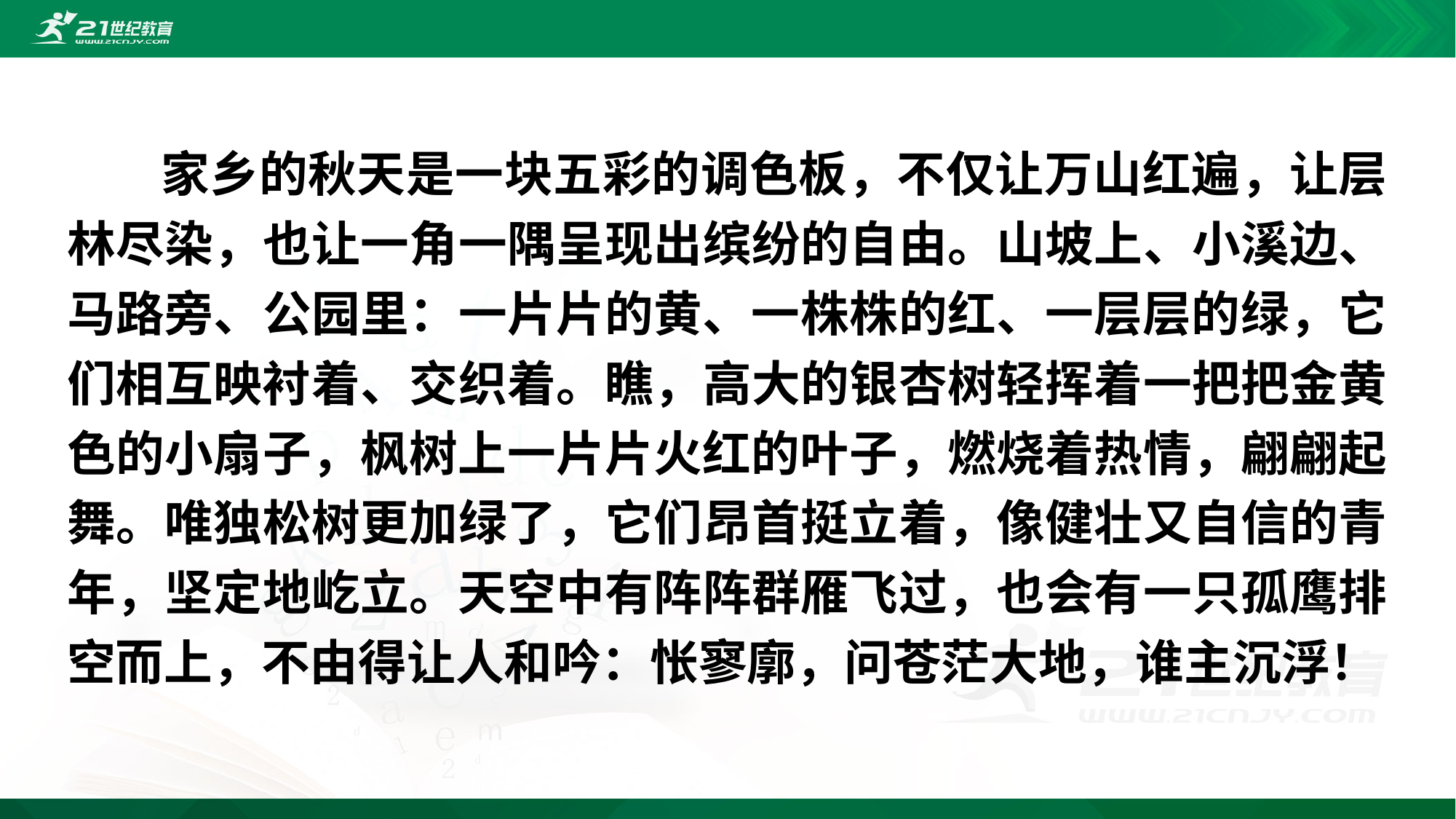

家乡的秋天是一块五彩的调色板，不仅让万山红遍，让层林尽染，也让一角一隅呈现出缤纷的自由。山坡上、小溪边、马路旁、公园里：一片片的黄、一株株的红、一层层的绿，它们相互映衬着、交织着。瞧，高大的银杏树轻挥着一把把金黄色的小扇子，枫树上一片片火红的叶子，燃烧着热情，翩翩起舞。唯独松树更加绿了，它们昂首挺立着，像健壮又自信的青年，坚定地屹立。天空中有阵阵群雁飞过，也会有一只孤鹰排空而上，不由得让人和吟：怅寥廓，问苍茫大地，谁主沉浮！